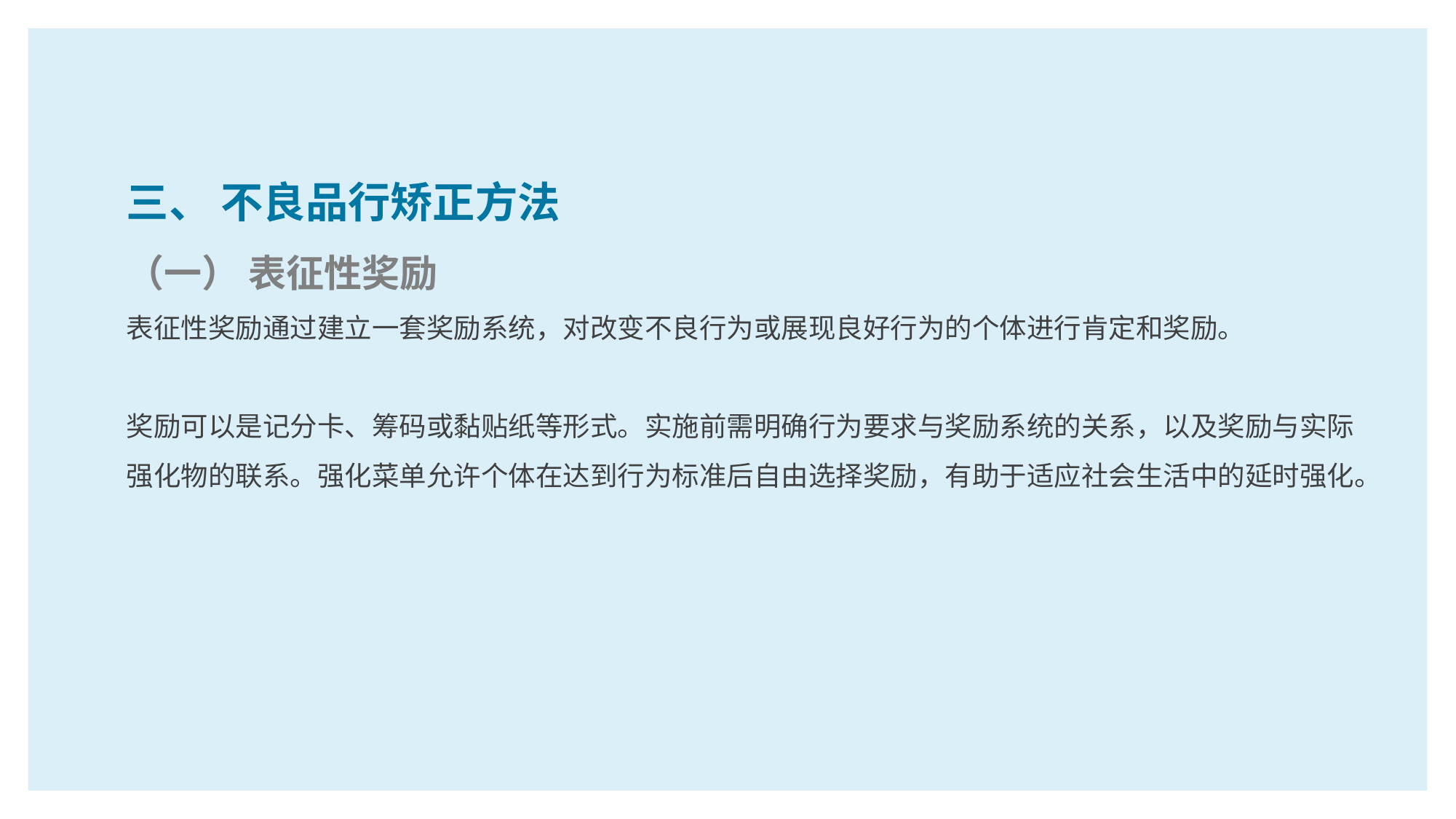

三、 不良品行矫正方法
（一） 表征性奖励
表征性奖励通过建立一套奖励系统，对改变不良行为或展现良好行为的个体进行肯定和奖励。

奖励可以是记分卡、筹码或黏贴纸等形式。实施前需明确行为要求与奖励系统的关系，以及奖励与实际强化物的联系。强化菜单允许个体在达到行为标准后自由选择奖励，有助于适应社会生活中的延时强化。